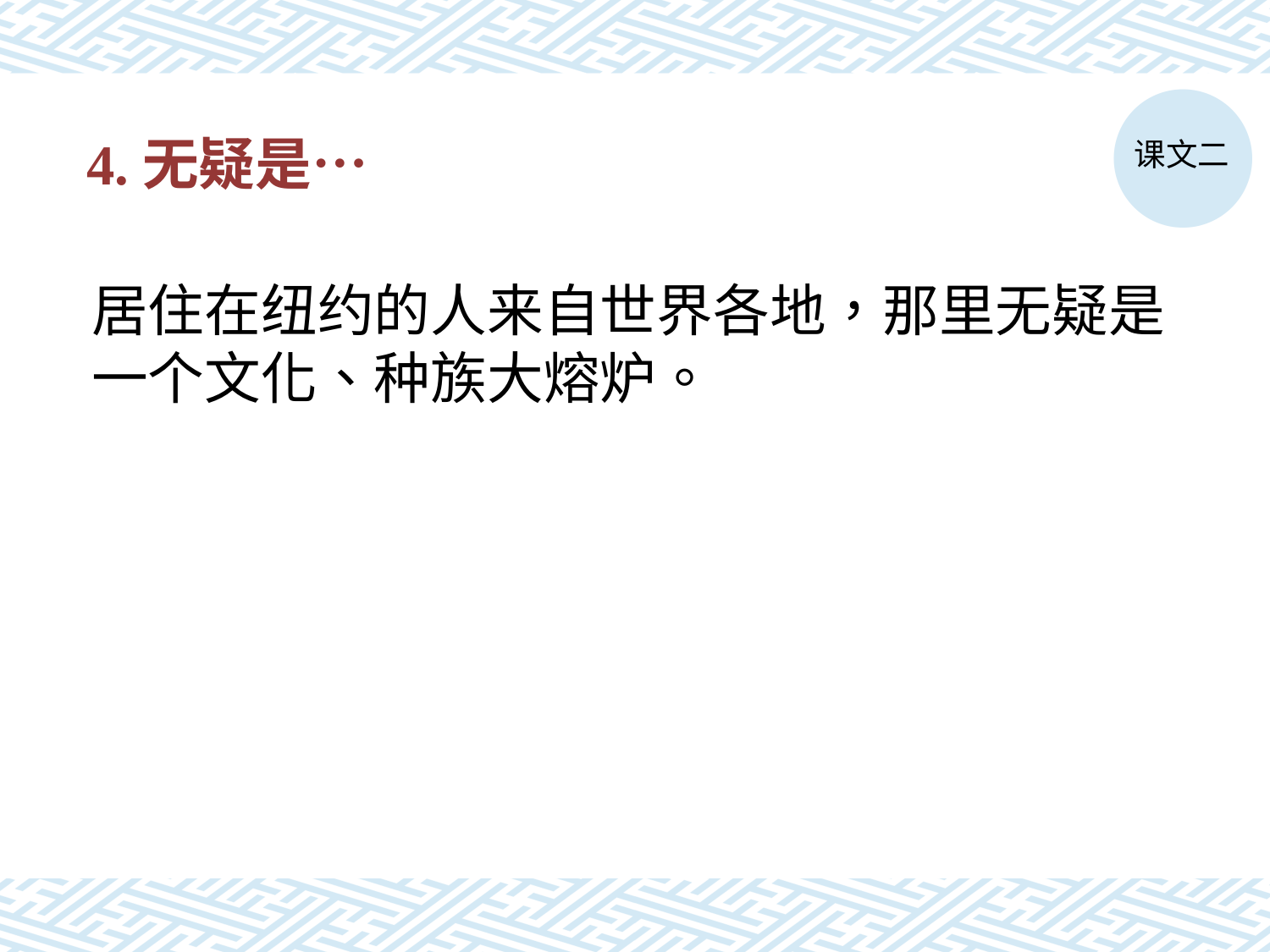

课文二
# 4.无疑是…
居住在纽约的人来自世界各地，那里无疑是一个文化、种族大熔炉。